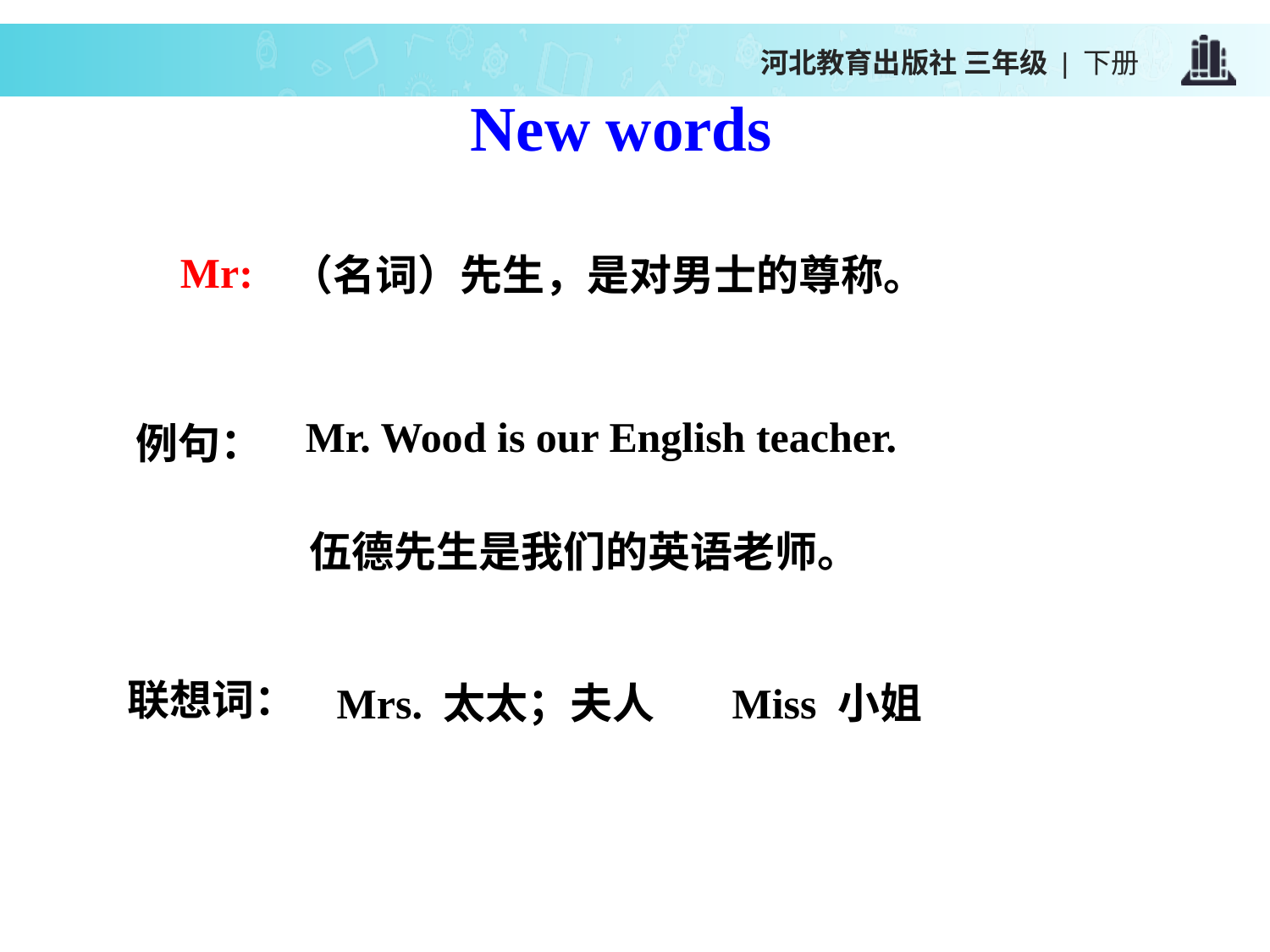

河北教育出版社 三年级 | 下册
New words
Mr:
（名词）先生，是对男士的尊称。
 Mr. Wood is our English teacher.
例句：
伍德先生是我们的英语老师。
Mrs. 太太；夫人       Miss 小姐
联想词：